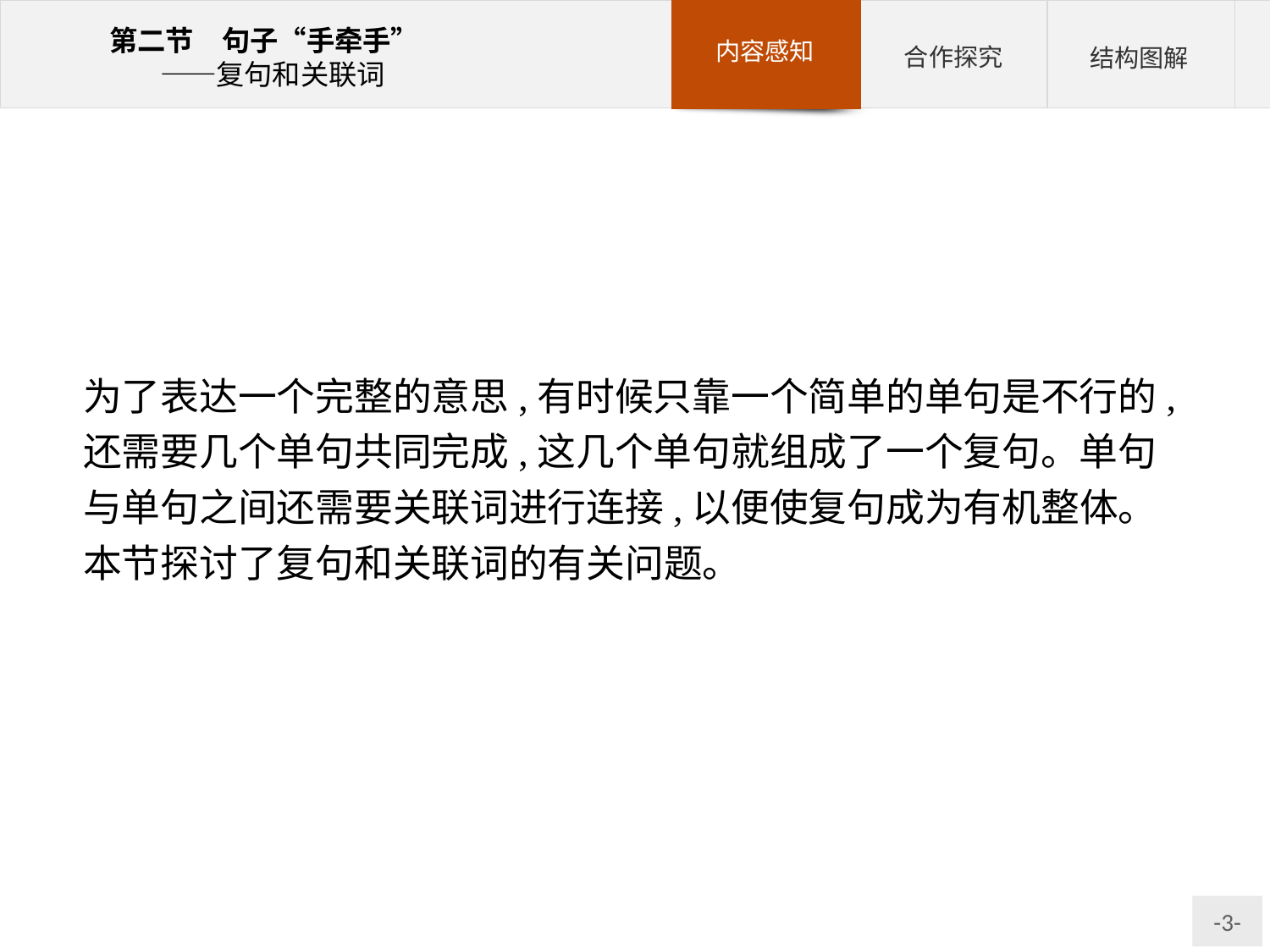

为了表达一个完整的意思,有时候只靠一个简单的单句是不行的,还需要几个单句共同完成,这几个单句就组成了一个复句。单句与单句之间还需要关联词进行连接,以便使复句成为有机整体。本节探讨了复句和关联词的有关问题。